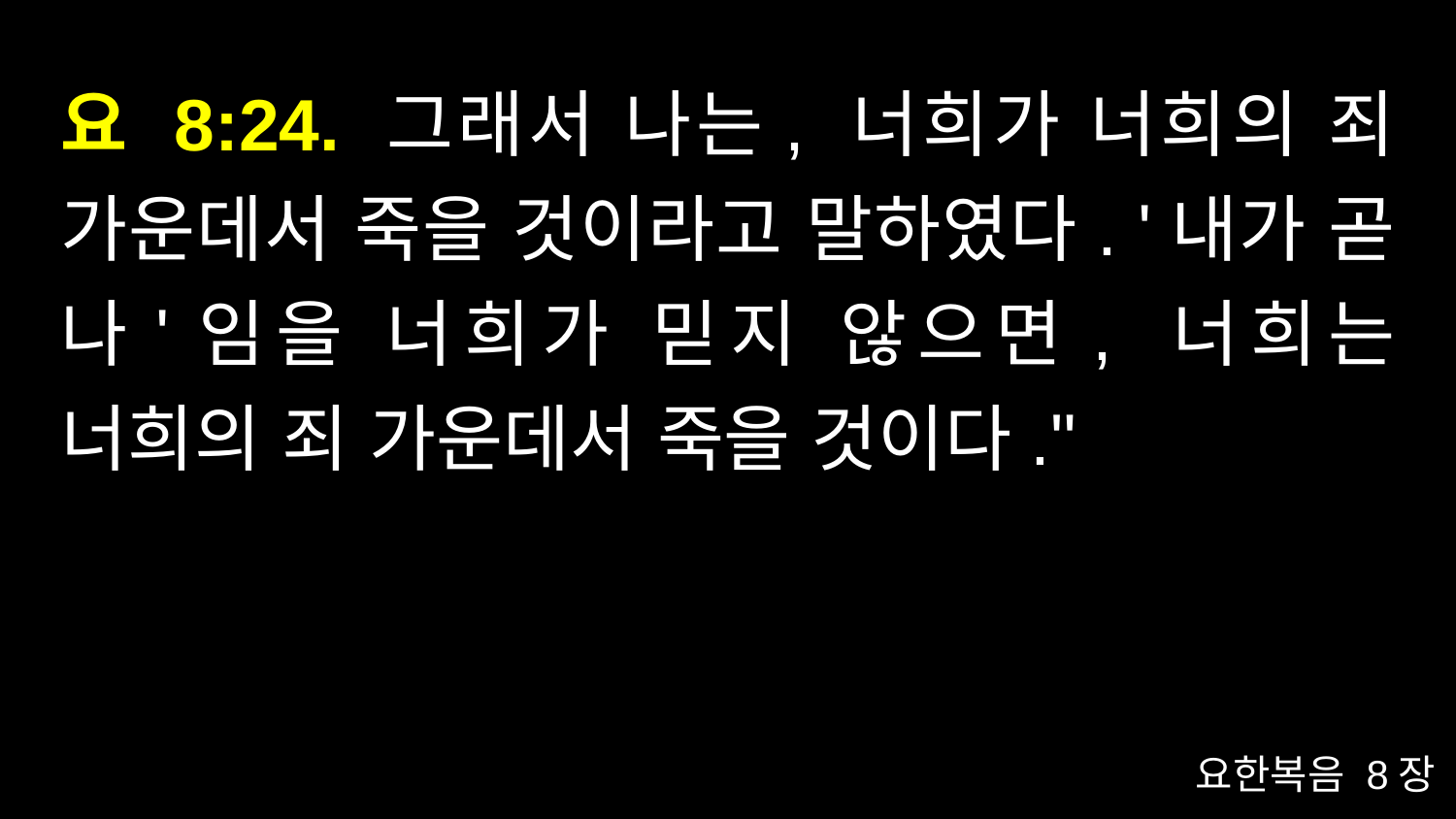

# 요 8:24. 그래서 나는, 너희가 너희의 죄 가운데서 죽을 것이라고 말하였다. '내가 곧 나'임을 너희가 믿지 않으면, 너희는 너희의 죄 가운데서 죽을 것이다."
요한복음 8장